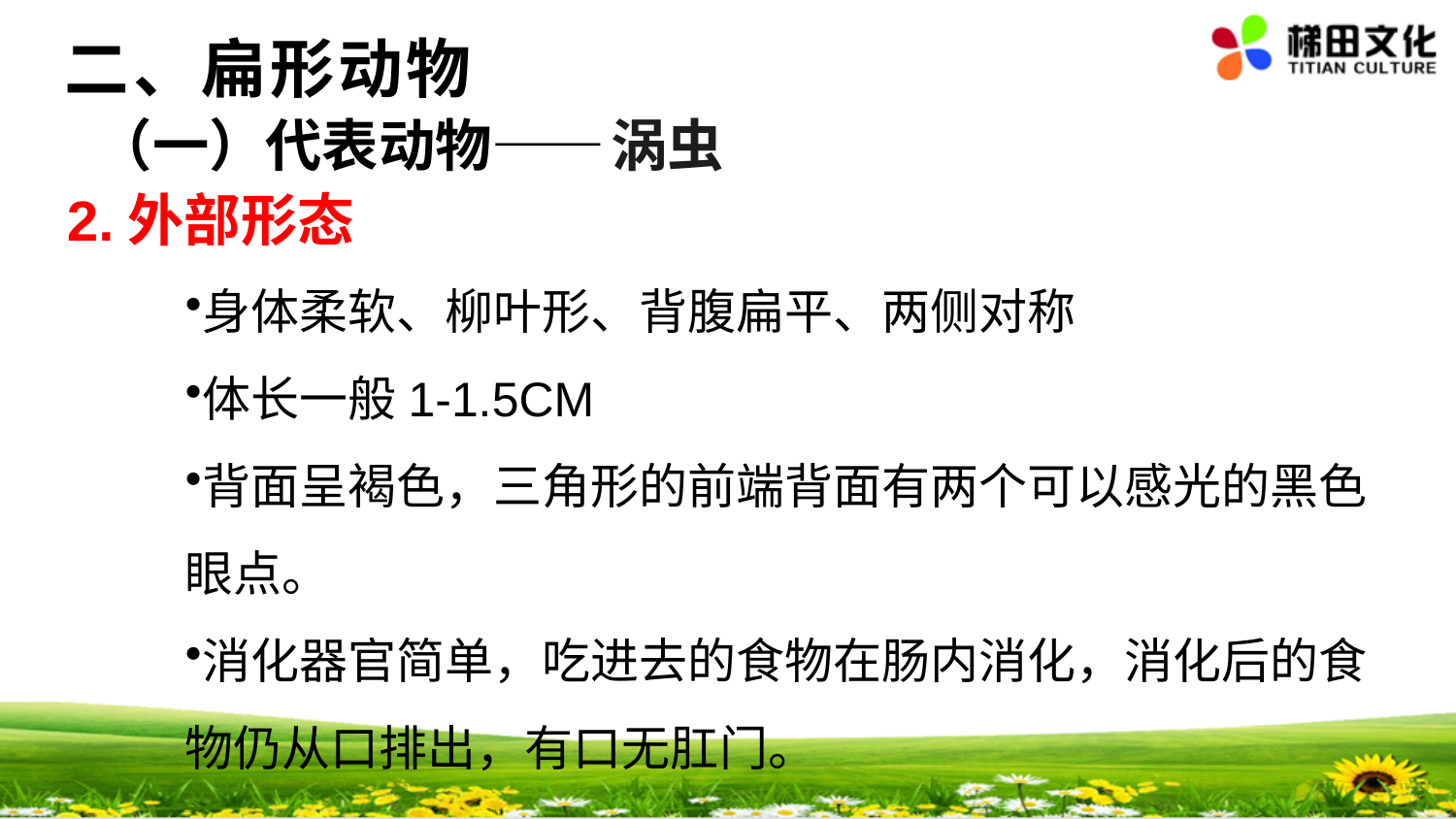

二、扁形动物
#
（一）代表动物——涡虫
2.外部形态
身体柔软、柳叶形、背腹扁平、两侧对称
体长一般1-1.5CM
背面呈褐色，三角形的前端背面有两个可以感光的黑色眼点。
消化器官简单，吃进去的食物在肠内消化，消化后的食物仍从口排出，有口无肛门。